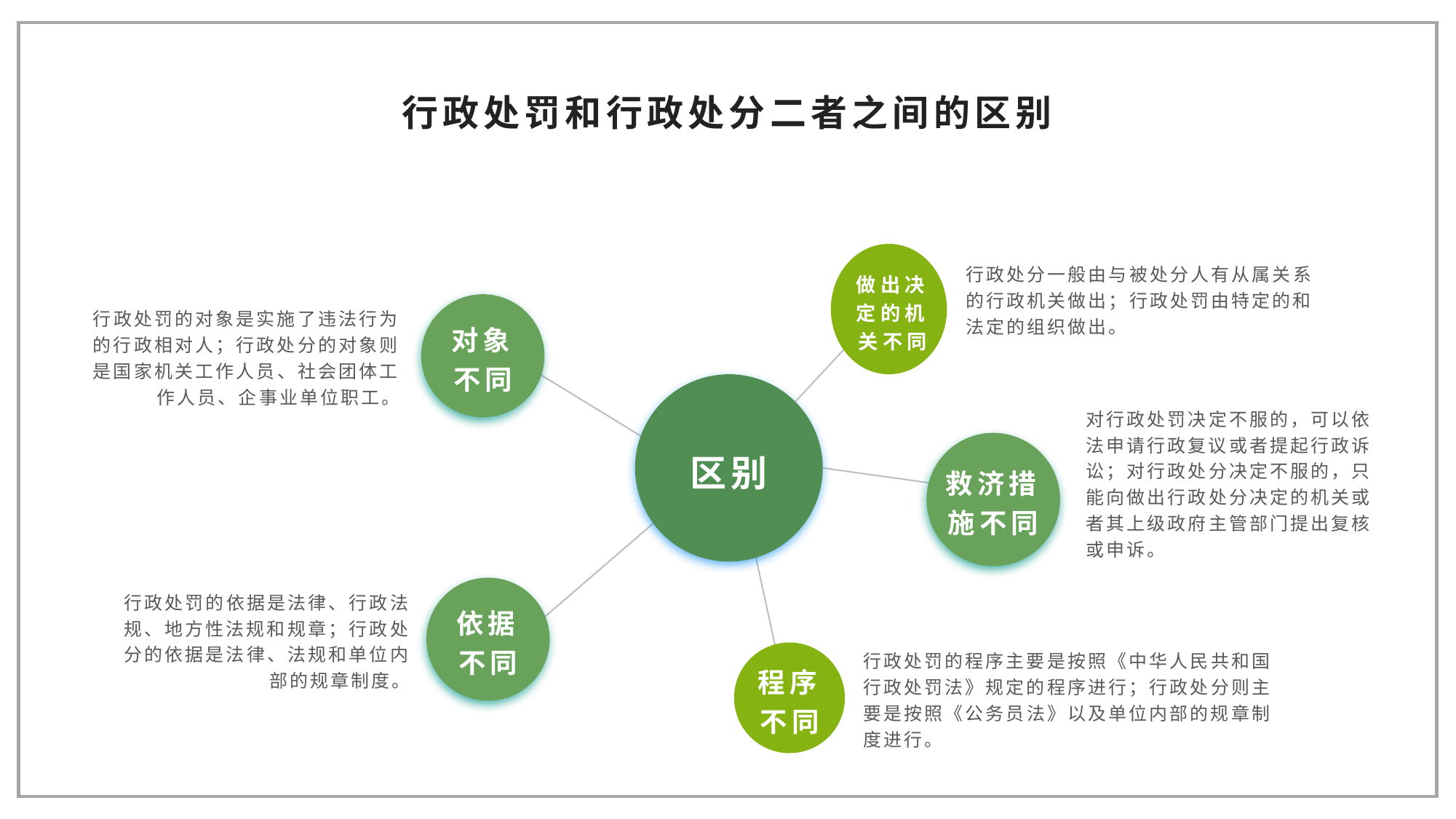

行政处罚和行政处分二者之间的区别

行政处分一般由与被处分人有从属关系的行政机关做出；行政处罚由特定的和法定的组织做出。
做出决定的机关不同

行政处罚的对象是实施了违法行为的行政相对人；行政处分的对象则是国家机关工作人员、社会团体工作人员、企事业单位职工。
对象不同
区别
对行政处罚决定不服的，可以依法申请行政复议或者提起行政诉讼；对行政处分决定不服的，只能向做出行政处分决定的机关或者其上级政府主管部门提出复核或申诉。

救济措施不同

行政处罚的依据是法律、行政法规、地方性法规和规章；行政处分的依据是法律、法规和单位内部的规章制度。
依据不同
行政处罚的程序主要是按照《中华人民共和国行政处罚法》规定的程序进行；行政处分则主要是按照《公务员法》以及单位内部的规章制度进行。

程序不同